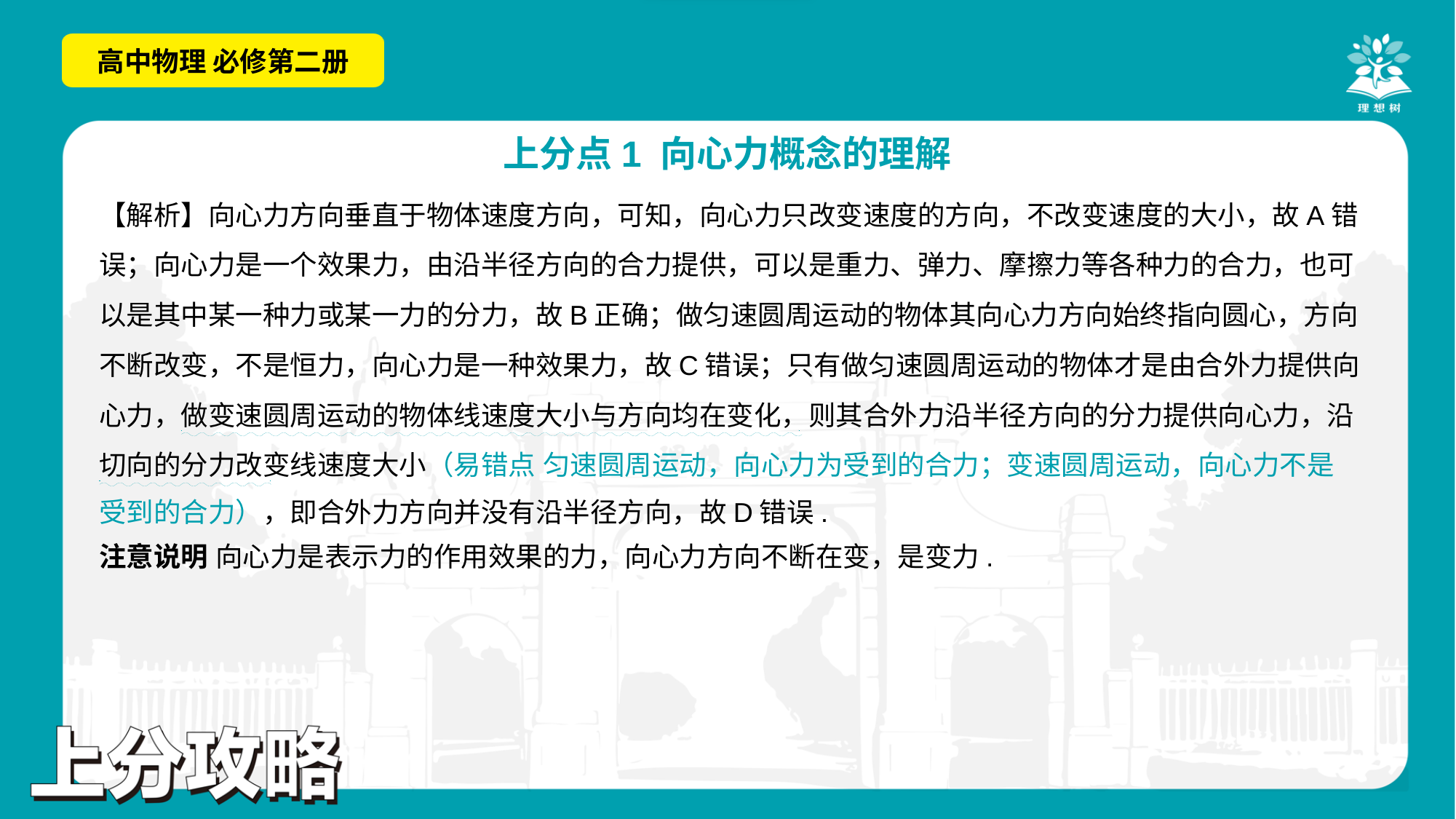

【解析】向心力方向垂直于物体速度方向，可知，向心力只改变速度的方向，不改变速度的大小，故A错
误；向心力是一个效果力，由沿半径方向的合力提供，可以是重力、弹力、摩擦力等各种力的合力，也可
以是其中某一种力或某一力的分力，故B正确；做匀速圆周运动的物体其向心力方向始终指向圆心，方向
不断改变，不是恒力，向心力是一种效果力，故C错误；只有做匀速圆周运动的物体才是由合外力提供向
心力，做变速圆周运动的物体线速度大小与方向均在变化，则其合外力沿半径方向的分力提供向心力，沿
切向的分力改变线速度大小（易错点 匀速圆周运动，向心力为受到的合力；变速圆周运动，向心力不是
受到的合力），即合外力方向并没有沿半径方向，故D错误.
.                                                                                       .
.                        .
注意说明 向心力是表示力的作用效果的力，向心力方向不断在变，是变力.